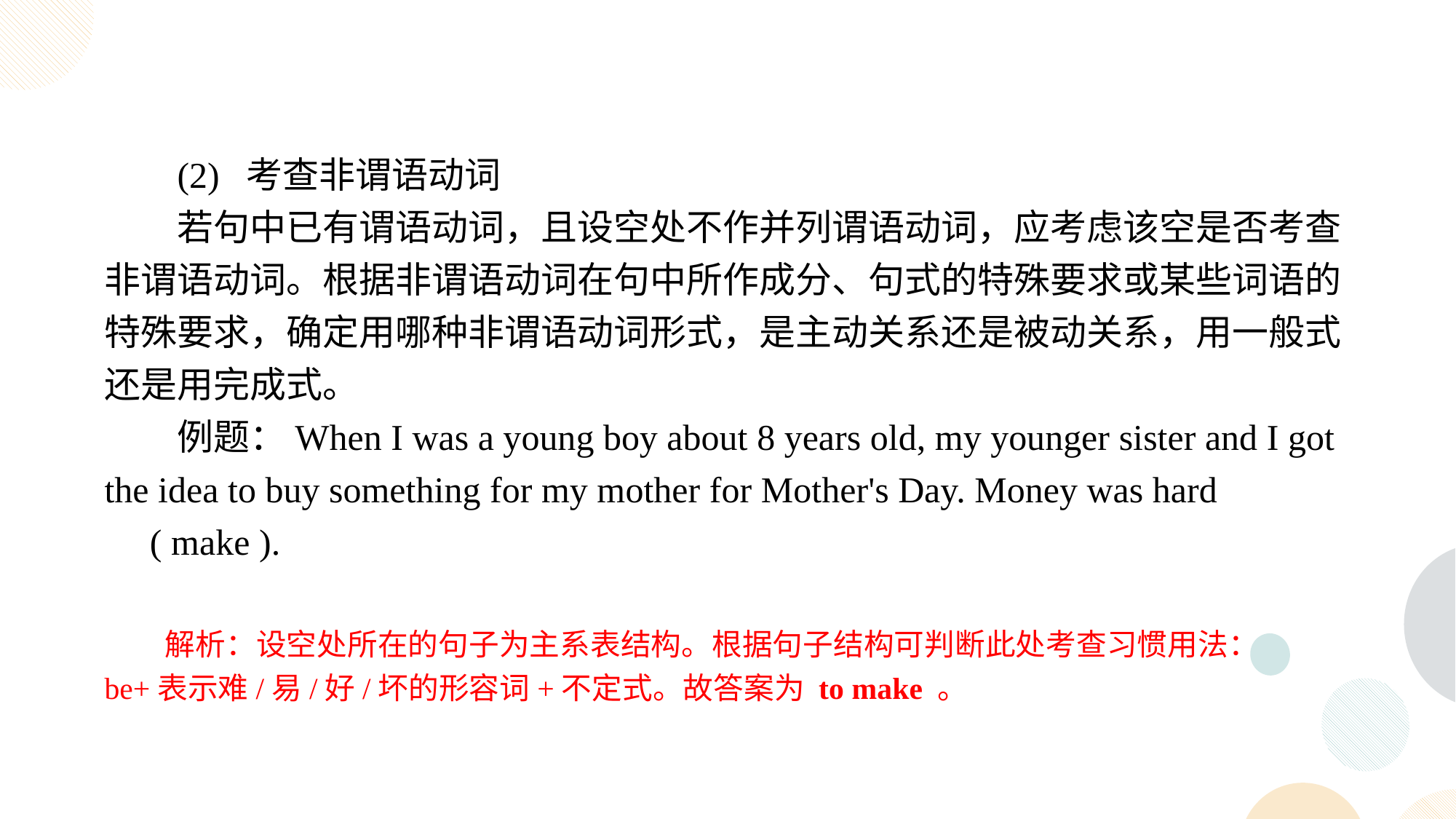

(2)  考查非谓语动词
若句中已有谓语动词，且设空处不作并列谓语动词，应考虑该空是否考查非谓语动词。根据非谓语动词在句中所作成分、句式的特殊要求或某些词语的特殊要求，确定用哪种非谓语动词形式，是主动关系还是被动关系，用一般式还是用完成式。
例题：When I was a young boy about 8 years old, my younger sister and I got the idea to buy something for my mother for Mother's Day. Money was hard                   ( make ).

解析：设空处所在的句子为主系表结构。根据句子结构可判断此处考查习惯用法：be+表示难/易/好/坏的形容词+不定式。故答案为 to make 。